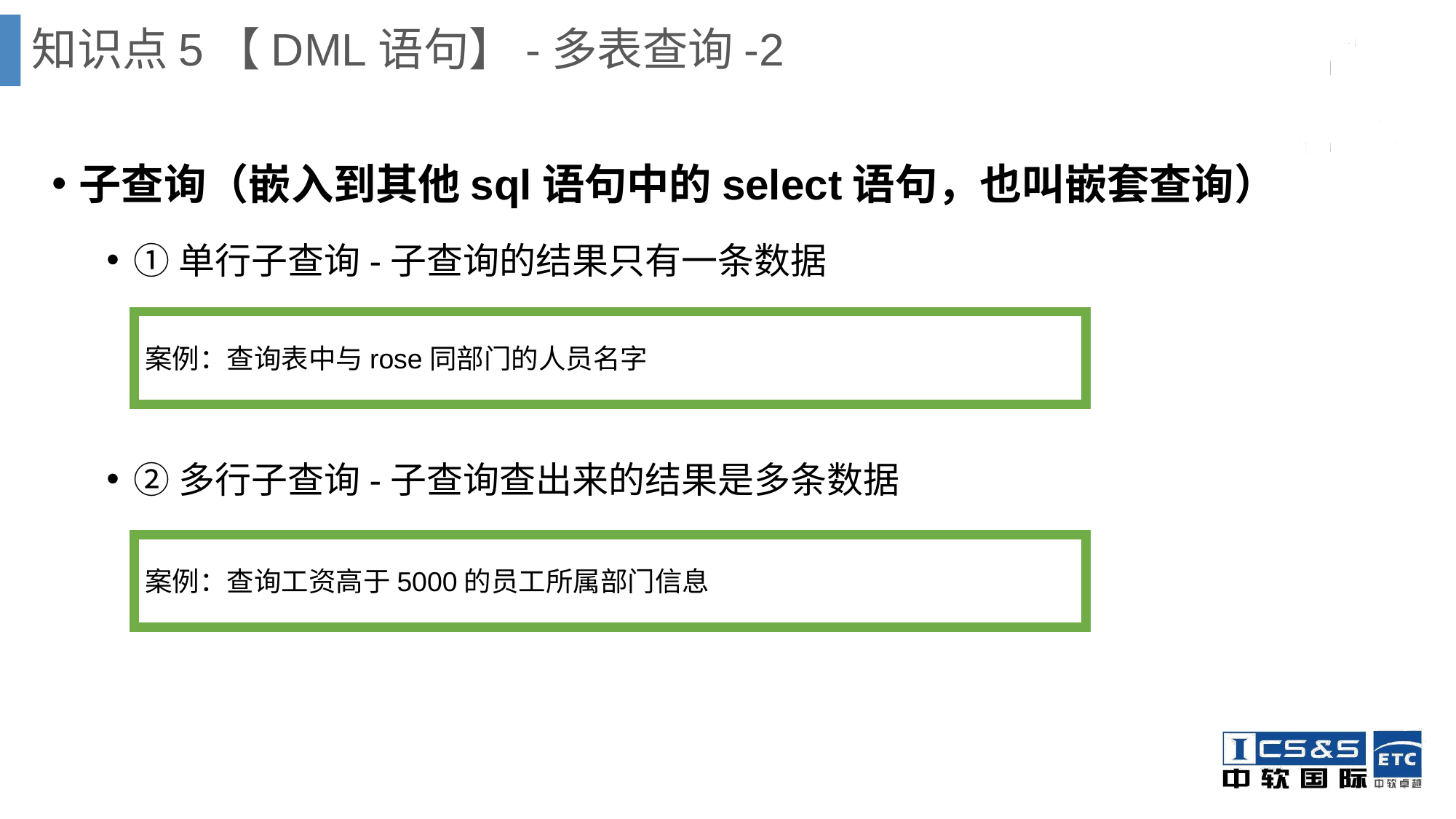

# 知识点5【DML语句】-多表查询-2
子查询（嵌入到其他sql语句中的select语句，也叫嵌套查询）
①单行子查询-子查询的结果只有一条数据

②多行子查询-子查询查出来的结果是多条数据
案例：查询表中与rose同部门的人员名字
案例：查询工资高于5000的员工所属部门信息